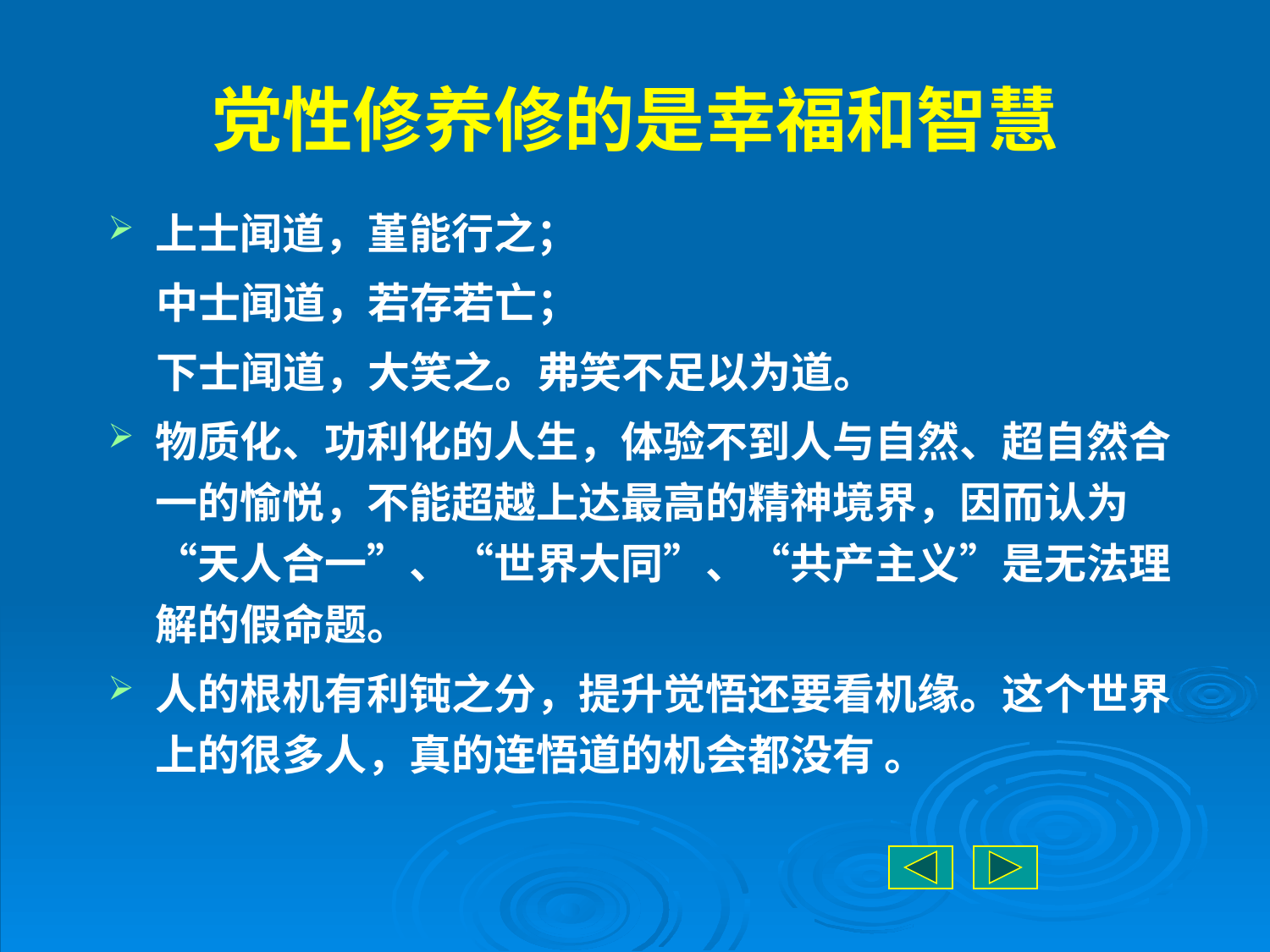

# 党性修养修的是幸福和智慧
上士闻道，堇能行之；
    中士闻道，若存若亡；
    下士闻道，大笑之。弗笑不足以为道。
物质化、功利化的人生，体验不到人与自然、超自然合一的愉悦，不能超越上达最高的精神境界，因而认为“天人合一”、“世界大同”、“共产主义”是无法理解的假命题。
人的根机有利钝之分，提升觉悟还要看机缘。这个世界上的很多人，真的连悟道的机会都没有 。